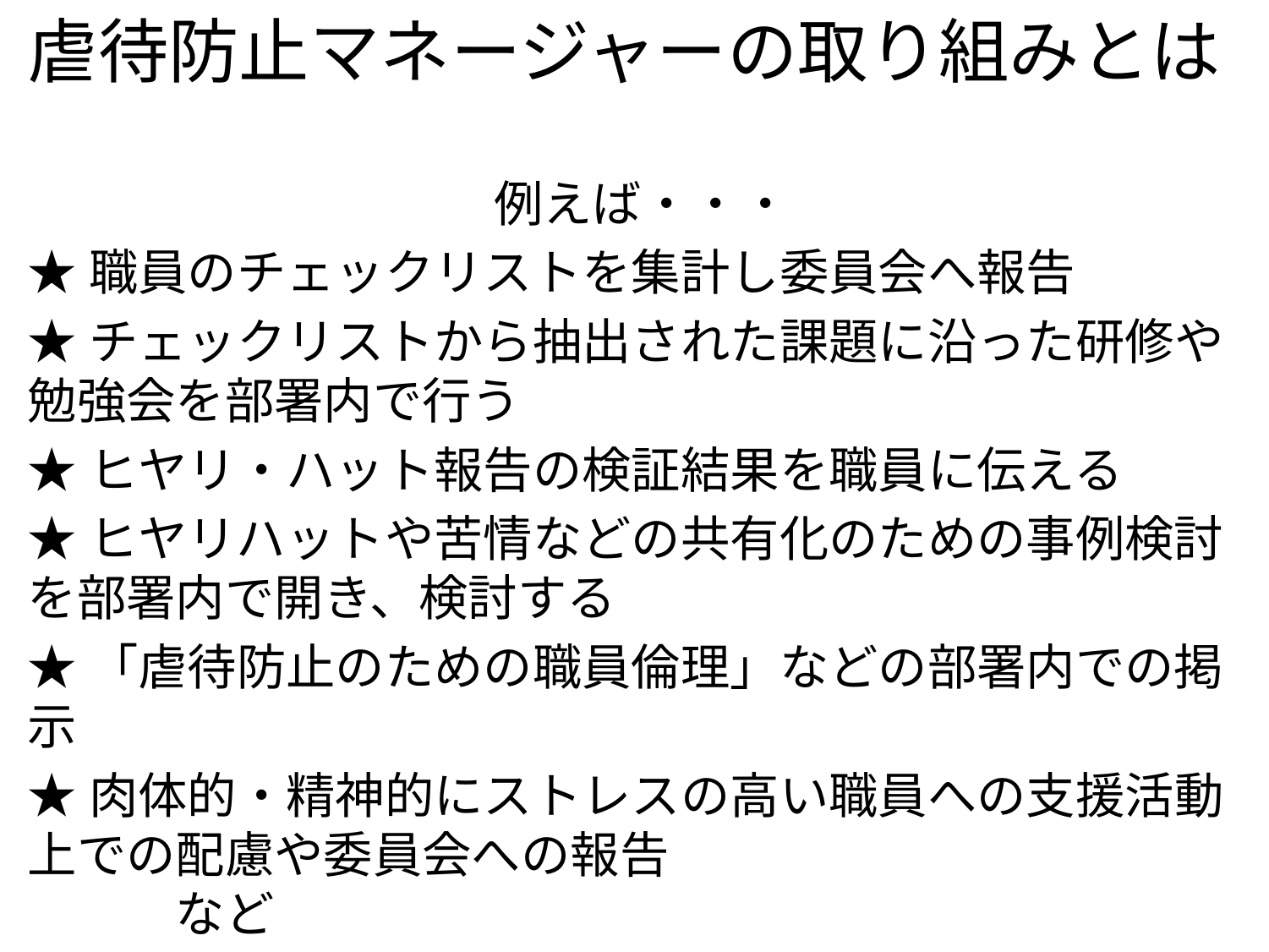

# 虐待防止マネージャーの取り組みとは
例えば・・・
★職員のチェックリストを集計し委員会へ報告
★チェックリストから抽出された課題に沿った研修や勉強会を部署内で行う
★ヒヤリ・ハット報告の検証結果を職員に伝える
★ヒヤリハットや苦情などの共有化のための事例検討を部署内で開き、検討する
★「虐待防止のための職員倫理」などの部署内での掲示
★肉体的・精神的にストレスの高い職員への支援活動上での配慮や委員会への報告　　　　　　　　　　　　　　など